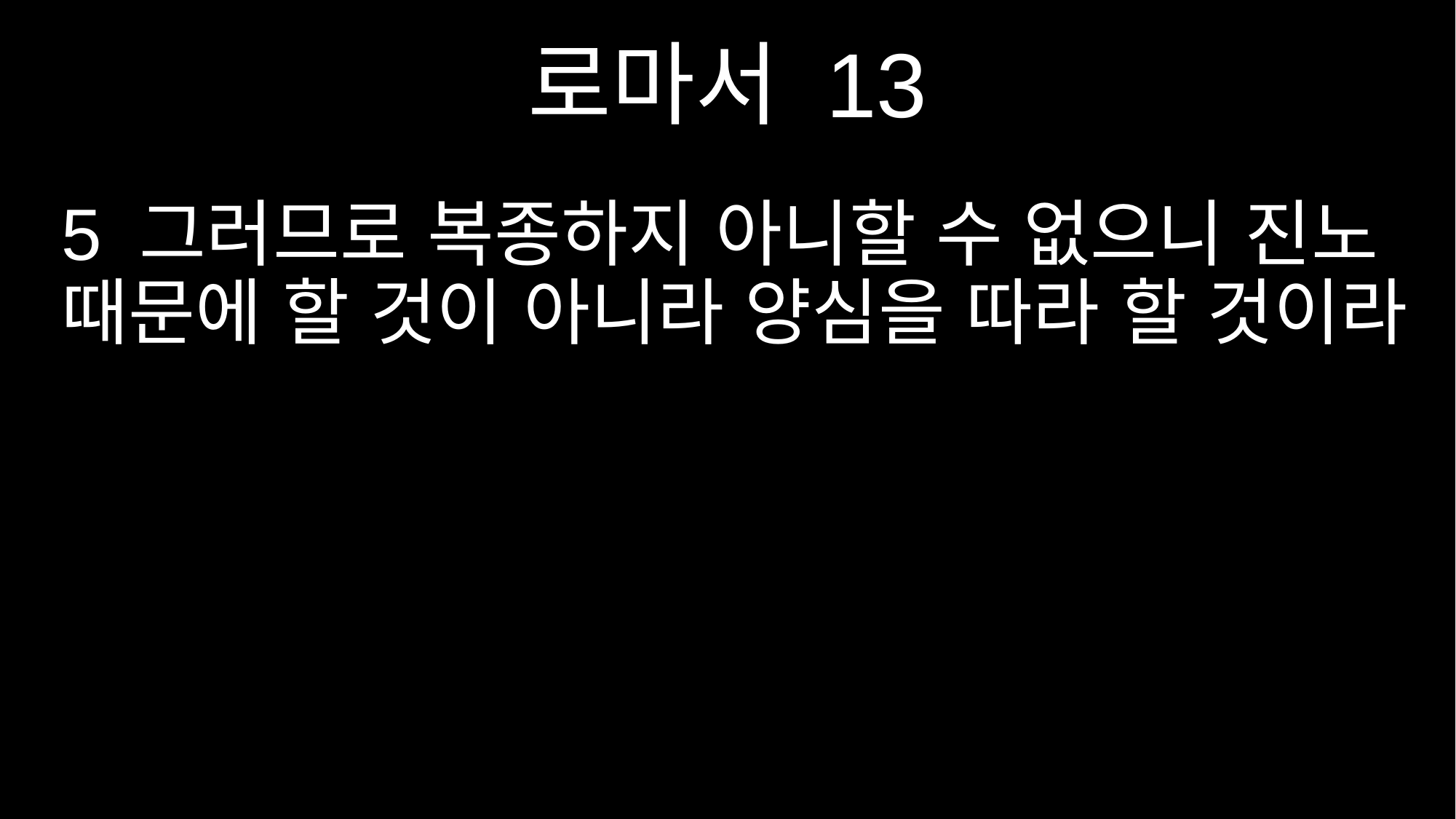

로마서 13
5 그러므로 복종하지 아니할 수 없으니 진노 때문에 할 것이 아니라 양심을 따라 할 것이라